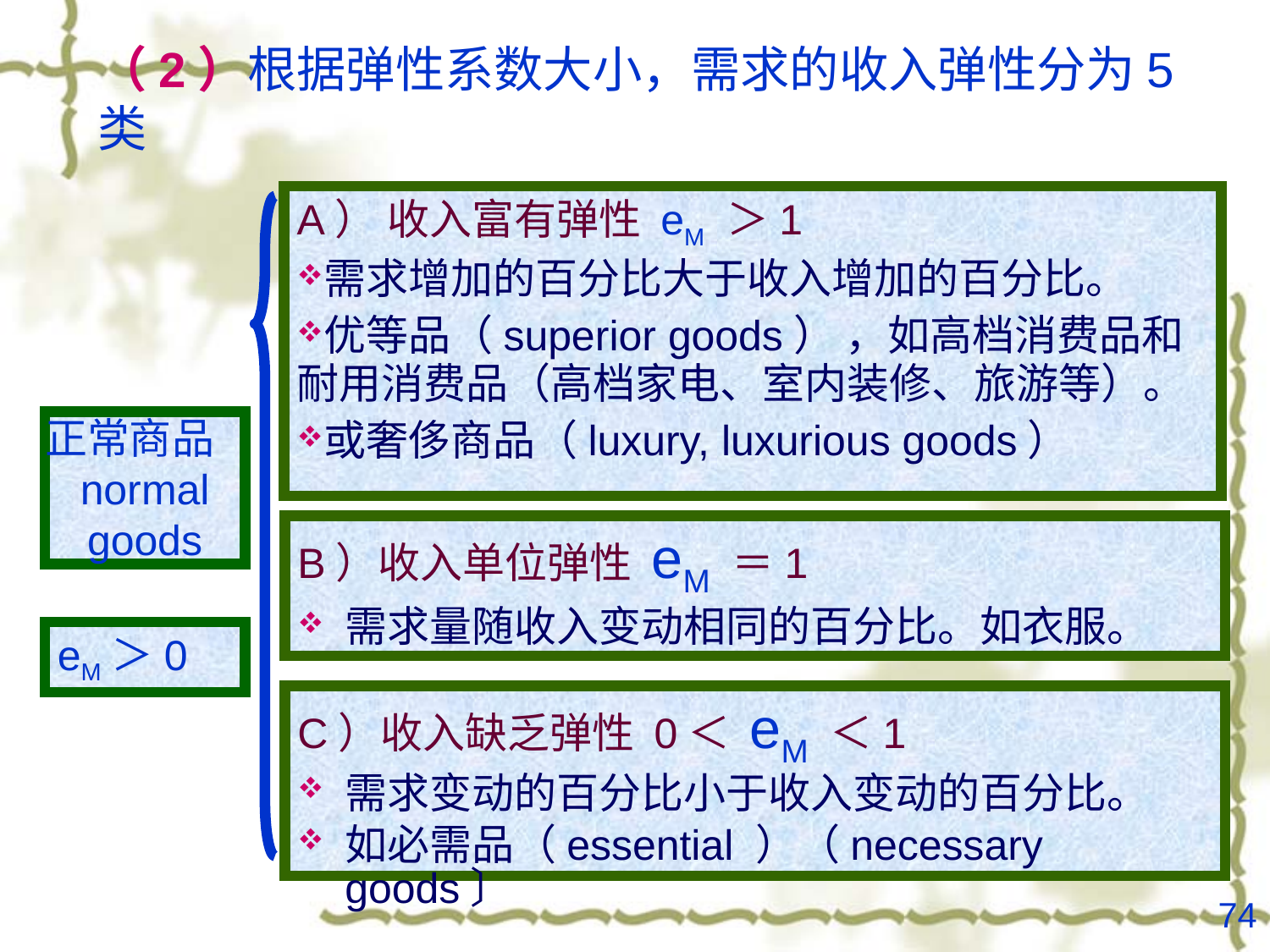

# （2）根据弹性系数大小，需求的收入弹性分为5类
A） 收入富有弹性 eM ＞1
需求增加的百分比大于收入增加的百分比。
优等品（superior goods） ，如高档消费品和耐用消费品（高档家电、室内装修、旅游等）。
或奢侈商品（luxury, luxurious goods）

正常商品
normal goods
B）收入单位弹性 eM ＝1
需求量随收入变动相同的百分比。如衣服。
eM＞0
C）收入缺乏弹性 0＜ eM ＜1
需求变动的百分比小于收入变动的百分比。
如必需品（essential ）（necessary goods〕
74